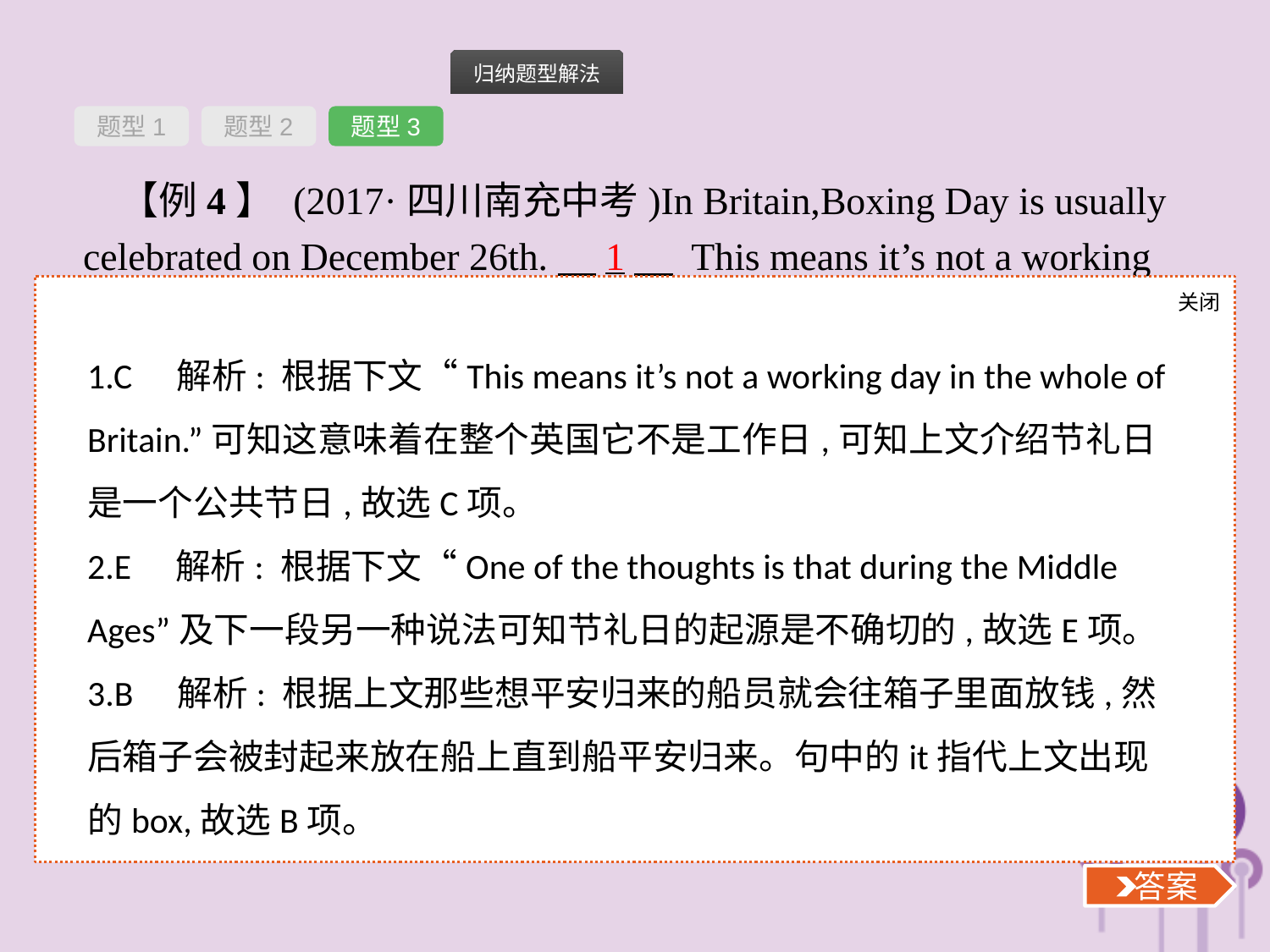

题型1
题型2
题型3
【例4】 (2017·四川南充中考)In Britain,Boxing Day is usually celebrated on December 26th.　1　 This means it’s not a working day in the whole of Britain.When Boxing Day falls on a Saturday or Sunday,the following Monday is the public holiday.
　2　 One of the thoughts is that during the Middle Ages,when great sailing ships were setting off to discover new land,a Christmas Box was placed by a priest(神父) on each ship.Those sailors who wanted a safe return would drop money into the box.　3

关闭
  答案

1.C　解析: 根据下文“This means it’s not a working day in the whole of Britain.”可知这意味着在整个英国它不是工作日,可知上文介绍节礼日是一个公共节日,故选C项。
2.E　解析: 根据下文“One of the thoughts is that during the Middle Ages”及下一段另一种说法可知节礼日的起源是不确切的,故选E项。
3.B　解析: 根据上文那些想平安归来的船员就会往箱子里面放钱,然后箱子会被封起来放在船上直到船平安归来。句中的it指代上文出现的box,故选B项。
  答案